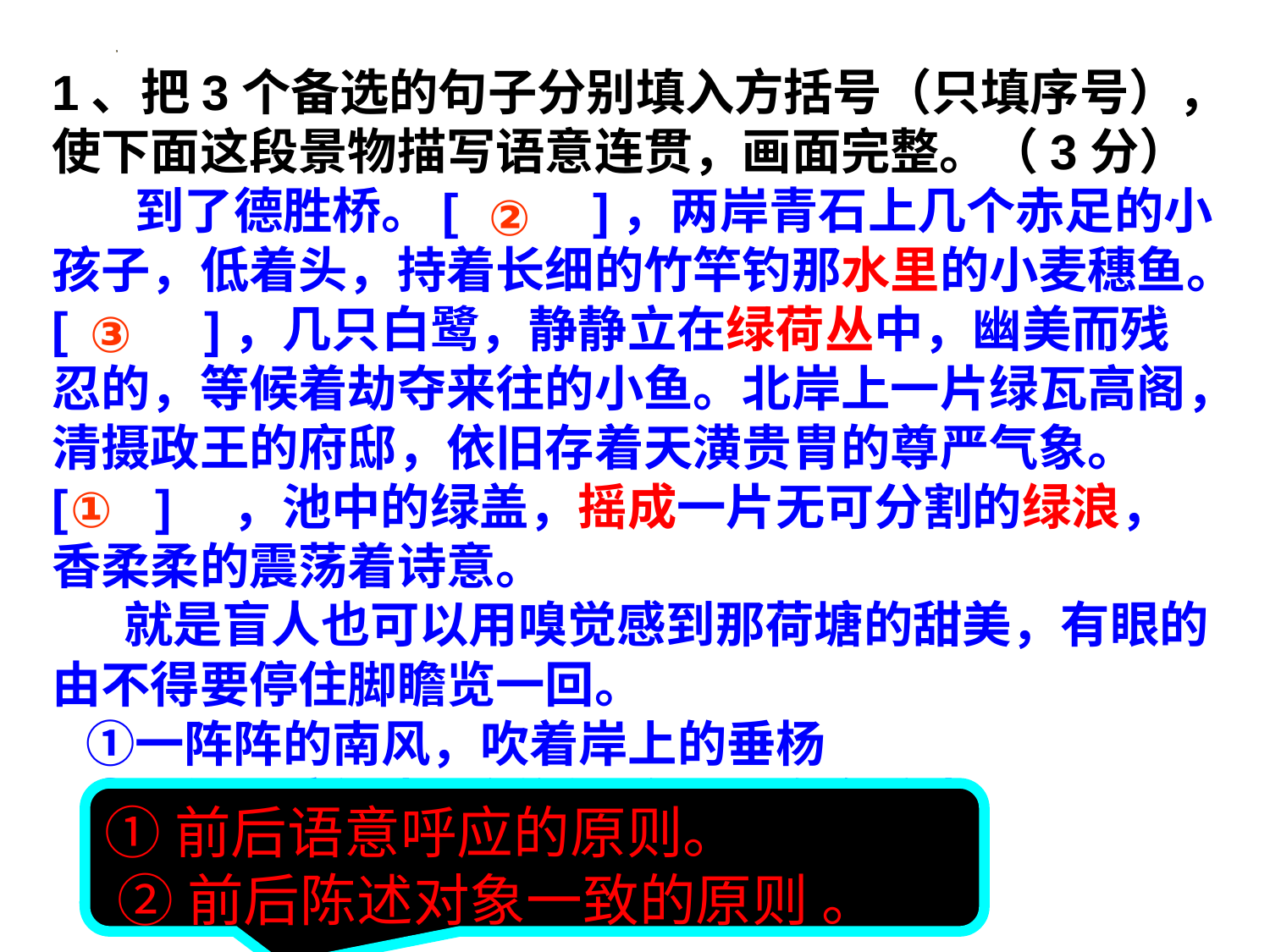

1、把3个备选的句子分别填入方括号（只填序号），使下面这段景物描写语意连贯，画面完整。（3分）
   　到了德胜桥。[　 　]，两岸青石上几个赤足的小孩子，低着头，持着长细的竹竿钓那水里的小麦穗鱼。[ 　　]，几只白鹭，静静立在绿荷丛中，幽美而残忍的，等候着劫夺来往的小鱼。北岸上一片绿瓦高阁，清摄政王的府邸，依旧存着天潢贵胄的尊严气象。[ 　]　，池中的绿盖，摇成一片无可分割的绿浪，香柔柔的震荡着诗意。
  　就是盲人也可以用嗅觉感到那荷塘的甜美，有眼的由不得要停住脚瞻览一回。
   ①一阵阵的南风，吹着岸上的垂杨
   ②西边一湾绿水，缓缓从净业湖向东流来
   ③桥东一片荷塘，岸际围着青青的芦苇
②
③
①
①前后语意呼应的原则。
 ②前后陈述对象一致的原则 。